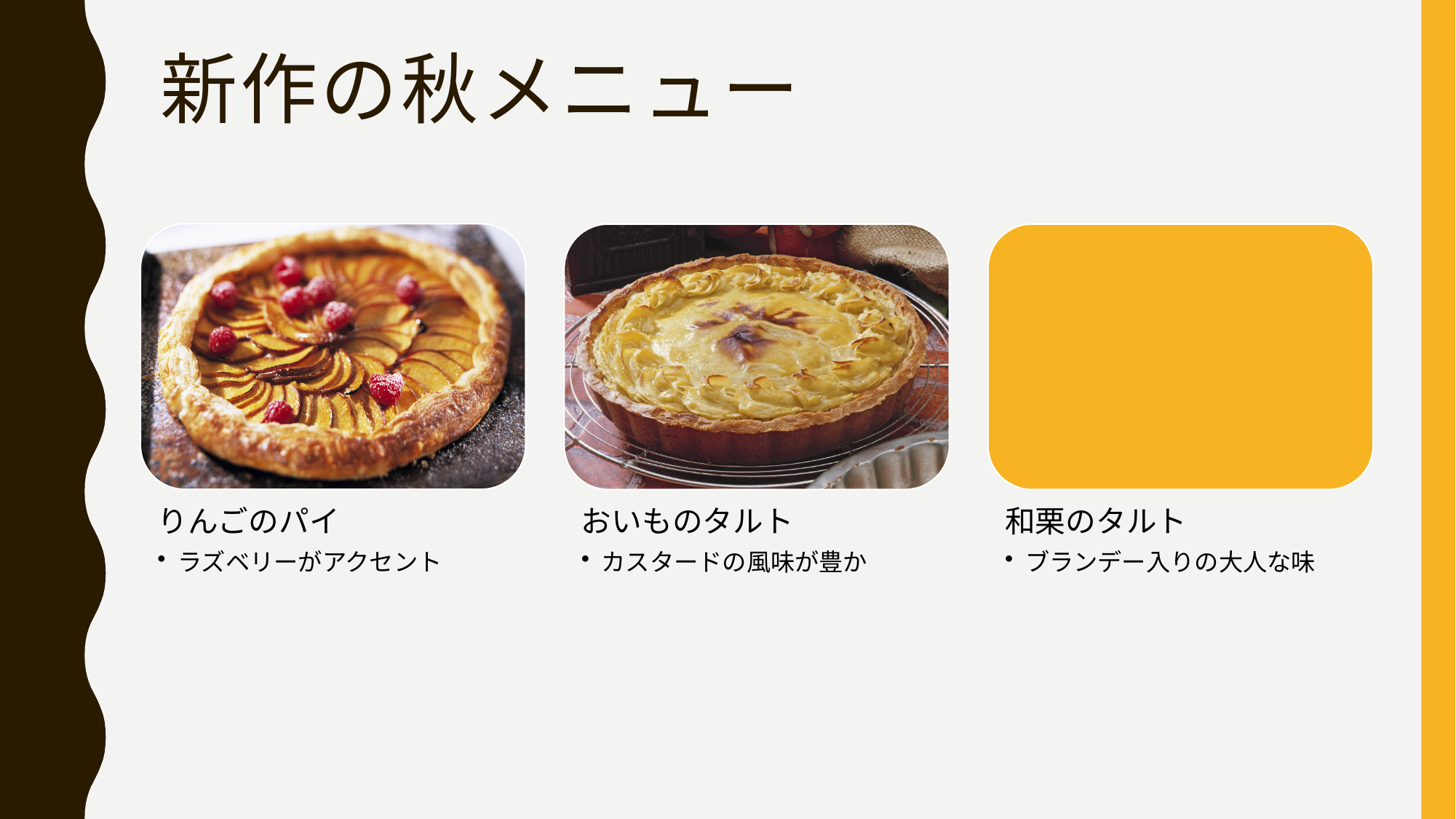

# 新作の秋メニュー
りんごのパイ
ラズベリーがアクセント
おいものタルト
カスタードの風味が豊か
和栗のタルト
ブランデー入りの大人な味